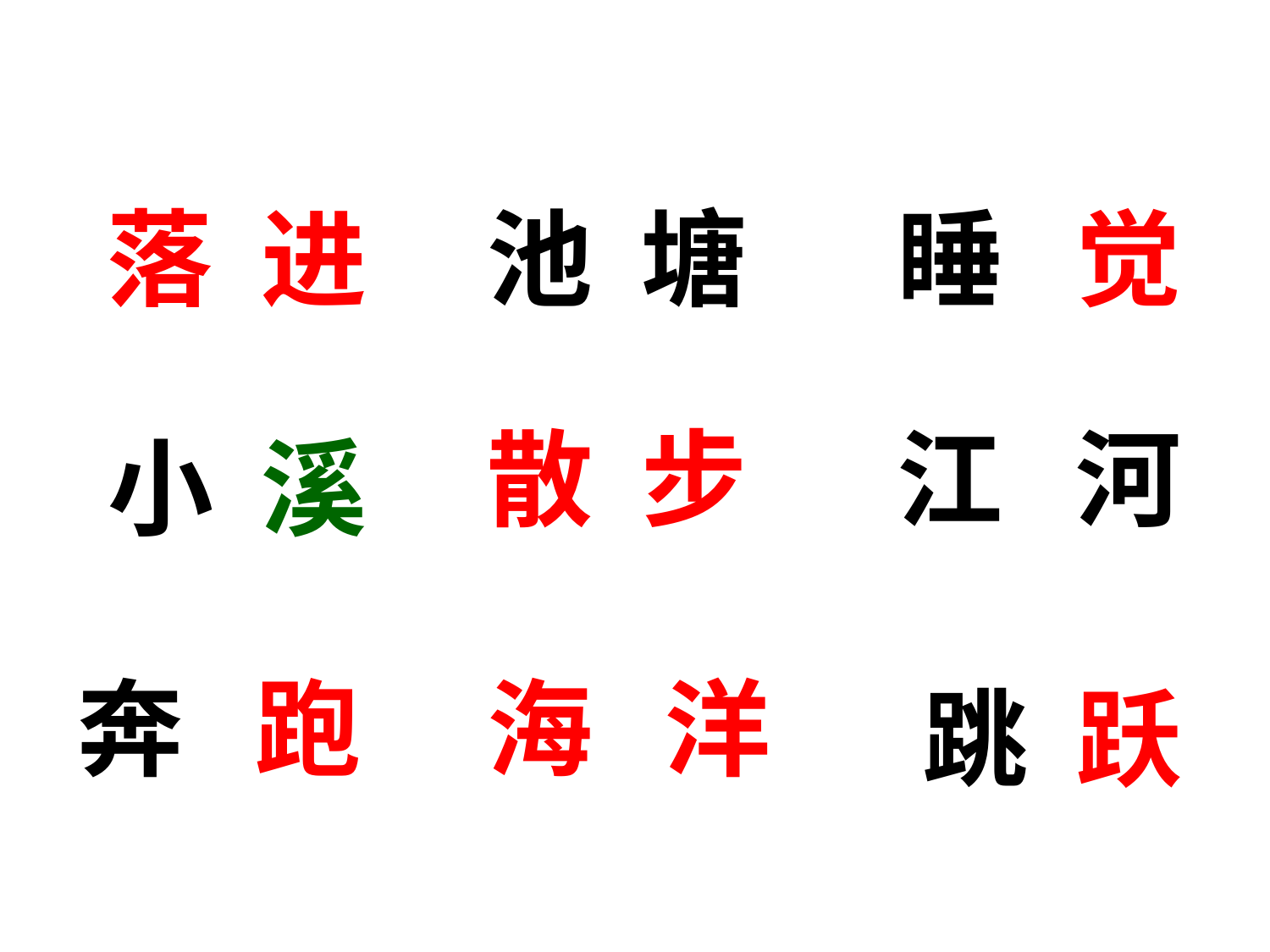

池  塘
落  进
睡   觉
江   河
散  步
小  溪
奔   跑
海   洋
跳  跃